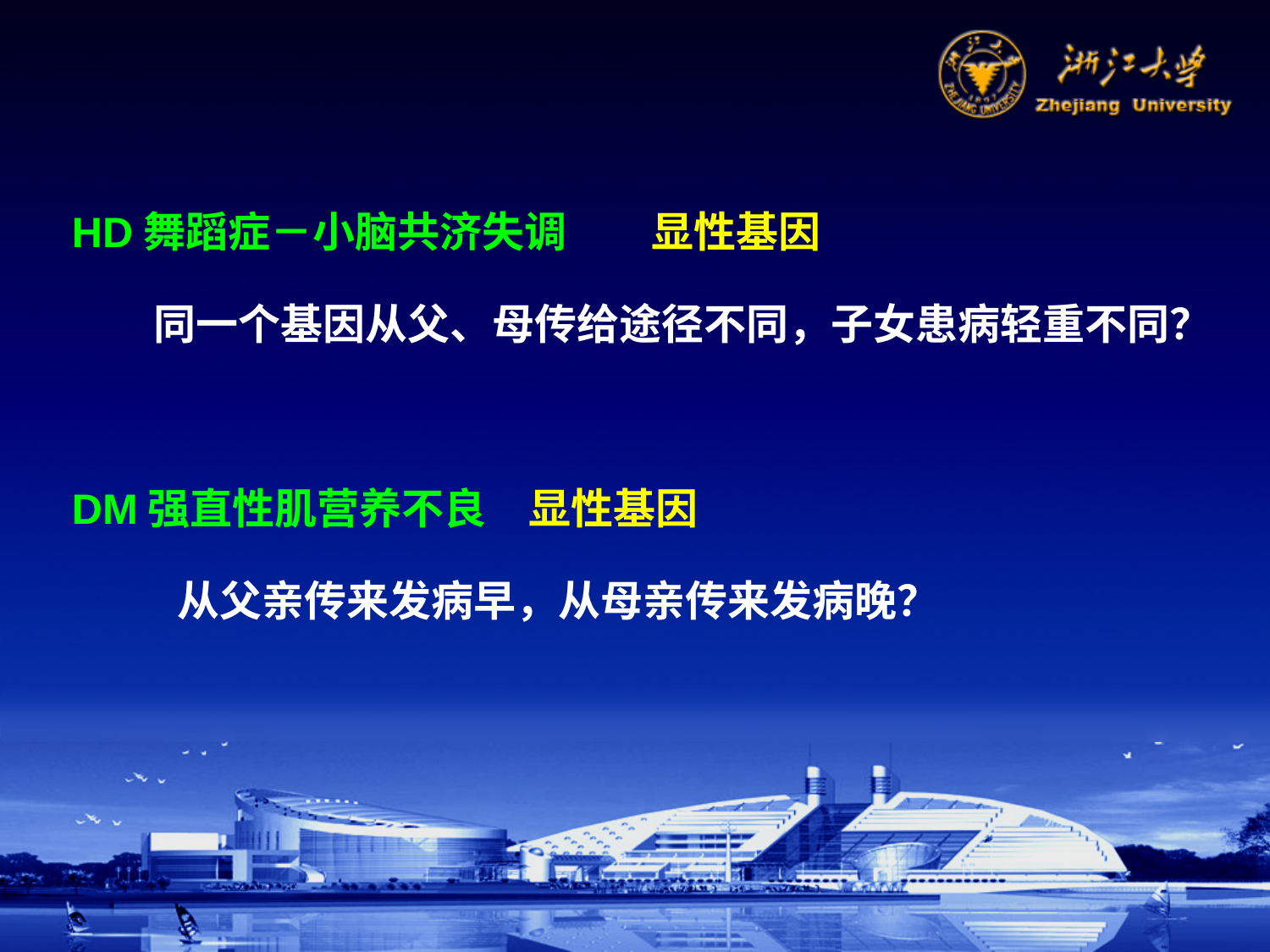

HD舞蹈症－小脑共济失调　　显性基因
　   同一个基因从父、母传给途径不同，子女患病轻重不同？

DM强直性肌营养不良　显性基因
          从父亲传来发病早，从母亲传来发病晚？